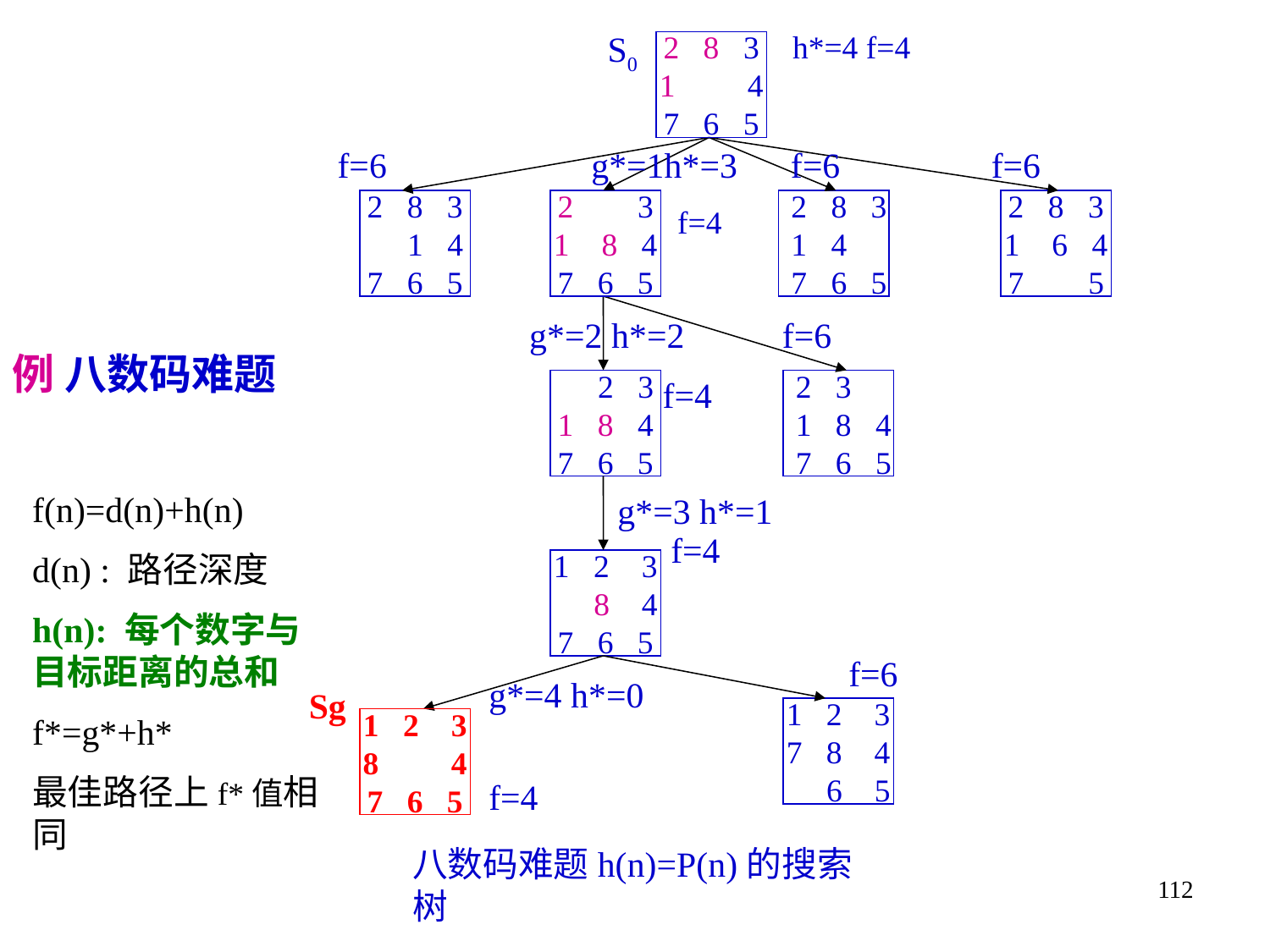

S0
h*=4 f=4
2   8   3
1         4
7   6   5
f=6                       g*=1h*=3      f=6                 f=6

2   8   3
     1   4
7   6   5
2        3
1    8   4
7   6   5
2   8   3
1   4
7   6   5
2   8   3
1    6   4
7        5
f=4

     2   3
1   8   4
7   6   5
2   3
1   8   4
7   6   5
 g*=2 h*=2           f=6
                f=4
例 八数码难题

g*=3 h*=1
      f=4
1   2    3
     8    4
7   6   5
f(n)=d(n)+h(n)
d(n) : 路径深度
h(n): 每个数字与目标距离的总和
f*=g*+h*
最佳路径上f*值相同
f=6

g*=4 h*=0
f=4
1   2    3
7   8    4
     6    5
Sg
1   2    3
8         4
7   6   5
八数码难题h(n)=P(n)的搜索树
112